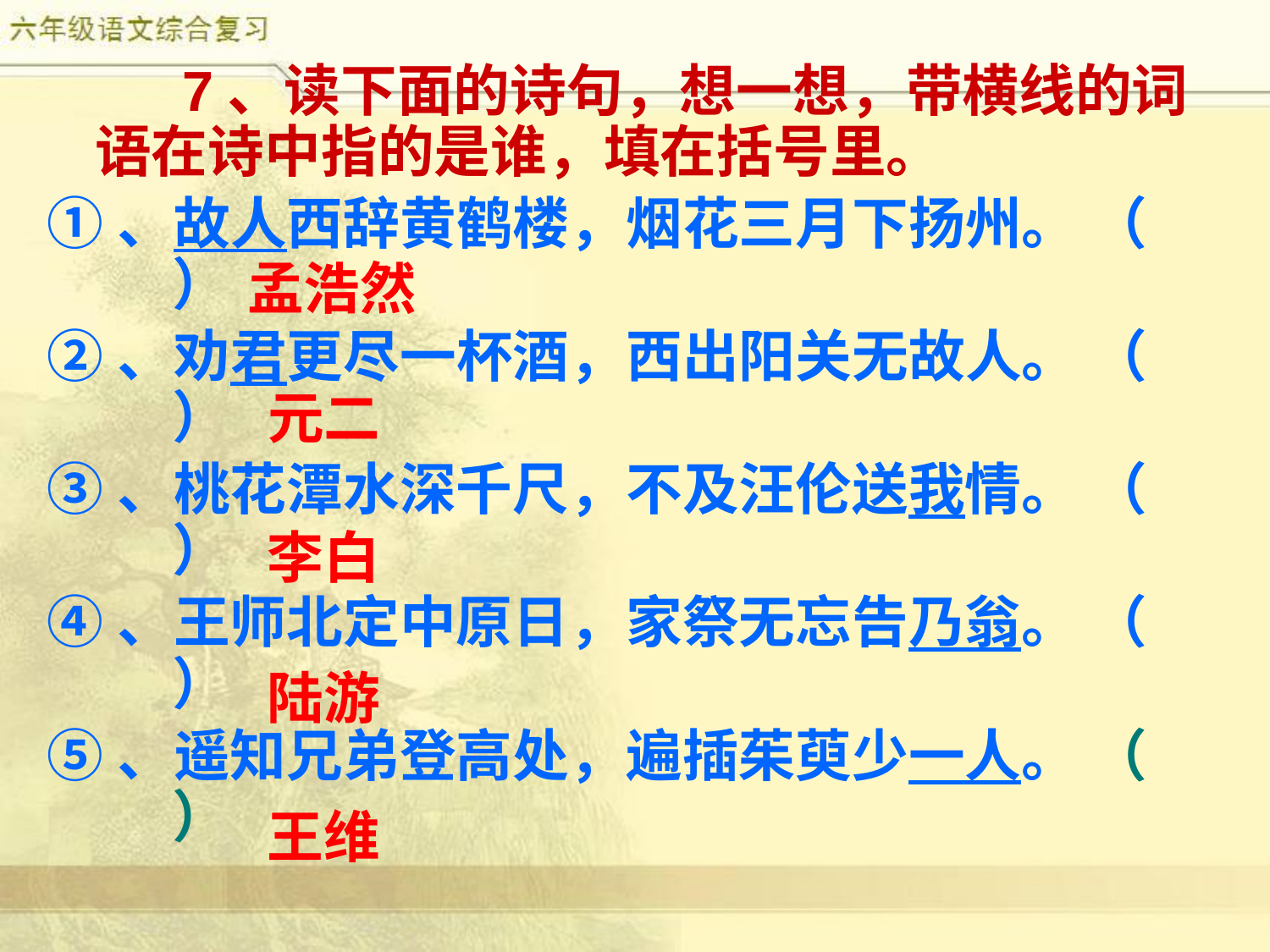

7、读下面的诗句，想一想，带横线的词语在诗中指的是谁，填在括号里。
①、故人西辞黄鹤楼，烟花三月下扬州。 （            ）
②、劝君更尽一杯酒，西出阳关无故人。 （            ）
③、桃花潭水深千尺，不及汪伦送我情。 （            ）
④、王师北定中原日，家祭无忘告乃翁。 （            ）
⑤、遥知兄弟登高处，遍插茱萸少一人。 （            ）
孟浩然
元二
李白
陆游
王维